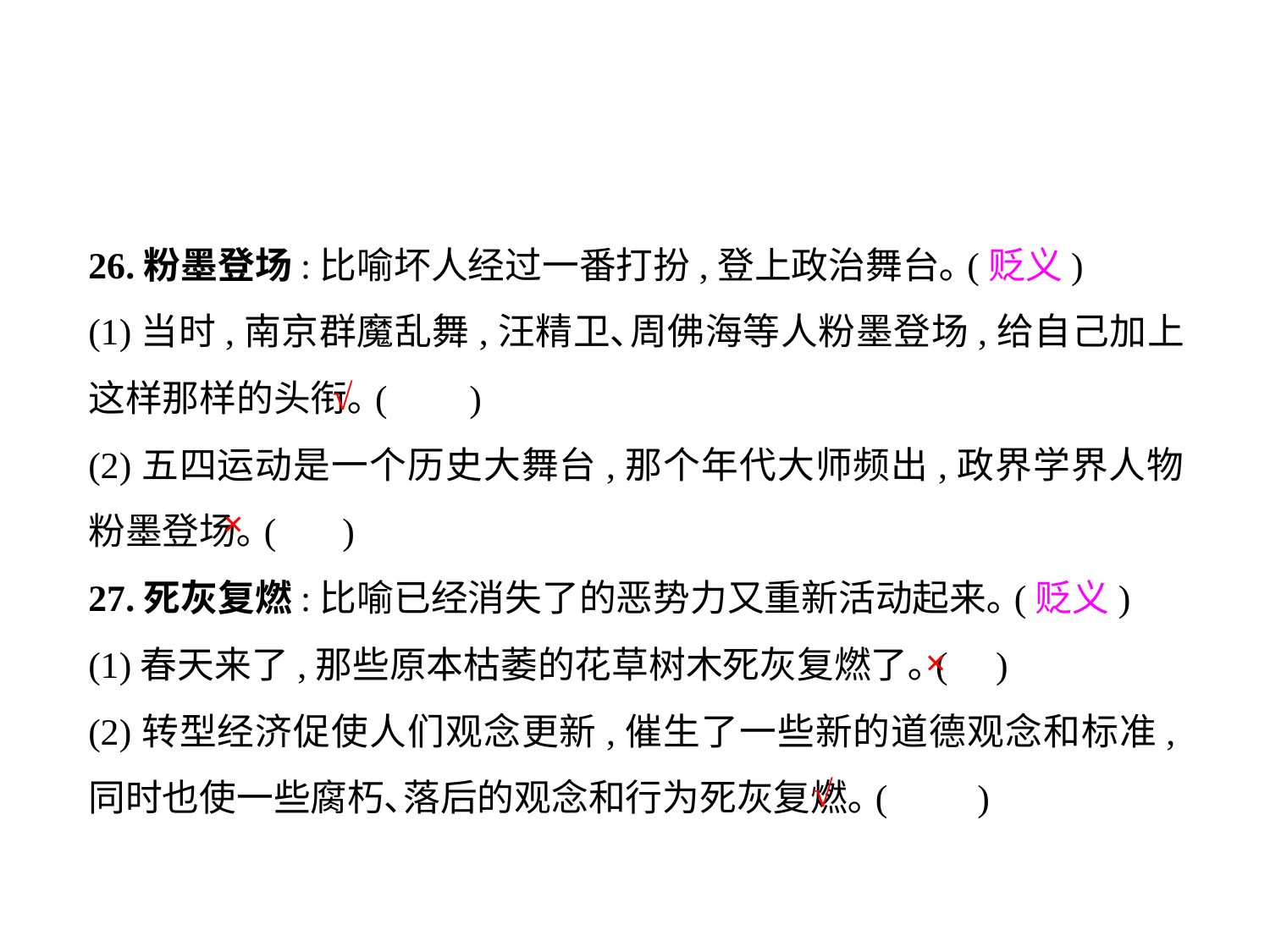

26.粉墨登场:比喻坏人经过一番打扮,登上政治舞台｡(贬义)
(1)当时,南京群魔乱舞,汪精卫､周佛海等人粉墨登场,给自己加上这样那样的头衔｡(	)
(2)五四运动是一个历史大舞台,那个年代大师频出,政界学界人物粉墨登场｡(	)
27.死灰复燃:比喻已经消失了的恶势力又重新活动起来｡(贬义)
(1)春天来了,那些原本枯萎的花草树木死灰复燃了｡(	  )
(2)转型经济促使人们观念更新,催生了一些新的道德观念和标准,同时也使一些腐朽､落后的观念和行为死灰复燃｡(	)
√
×
×
√